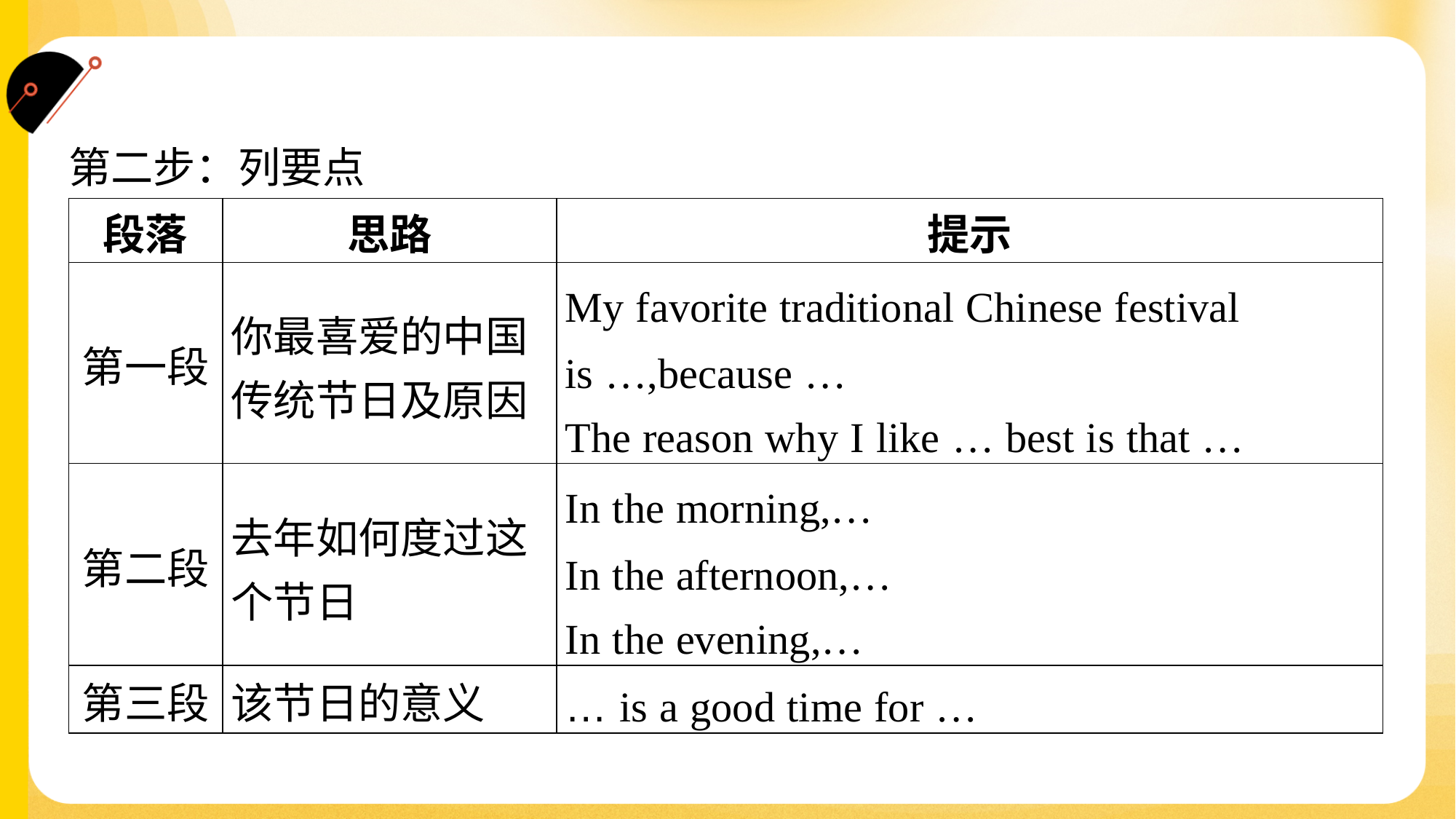

第二步：列要点
| 段落 | 思路 | 提示 |
| --- | --- | --- |
| 第一段 | 你最喜爱的中国 传统节日及原因 | My favorite traditional Chinese festival is …,because … The reason why I like … best is that … |
| 第二段 | 去年如何度过这 个节日 | In the morning,… In the afternoon,… In the evening,… |
| 第三段 | 该节日的意义 | … is a good time for … |